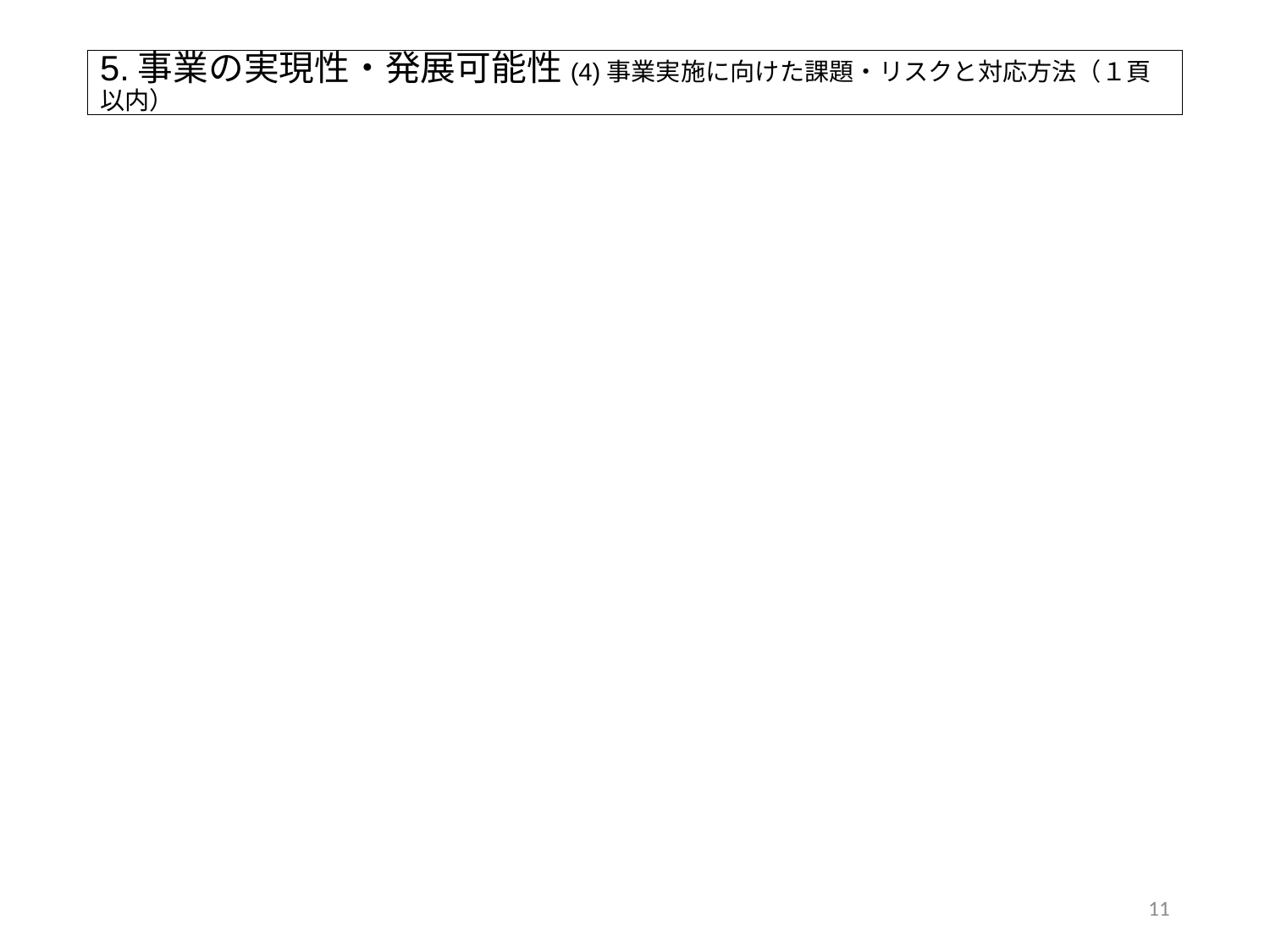

# 5.事業の実現性・発展可能性(4)事業実施に向けた課題・リスクと対応方法（１頁以内）

11